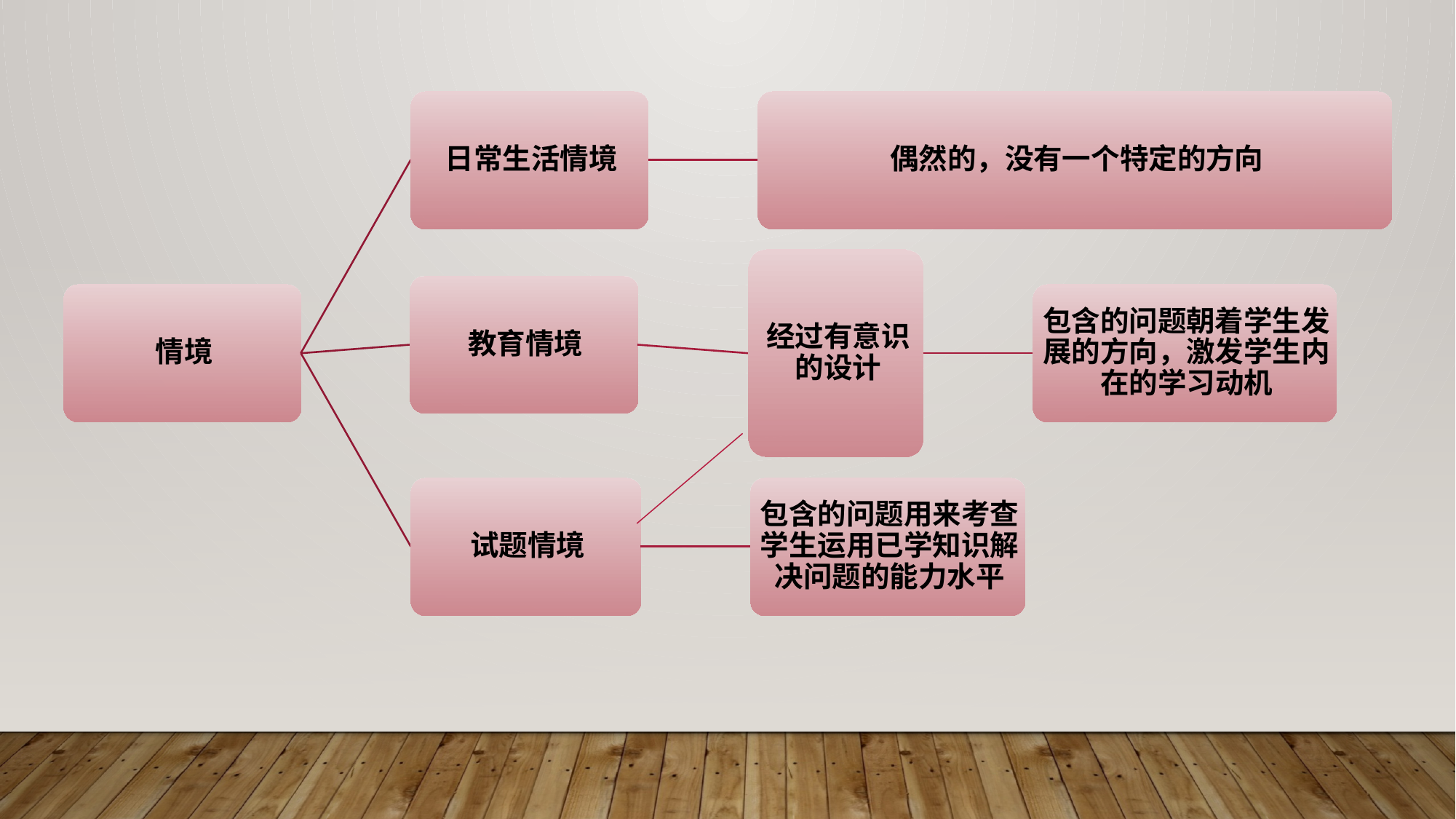

情境

日常生活情境

偶然的，没有一个特定的方向

教育情境

经过有意识的设计

包含的问题朝着学生发展的方向，激发学生内在的学习动机

试题情境

包含的问题用来考查学生运用已学知识解决问题的能力水平